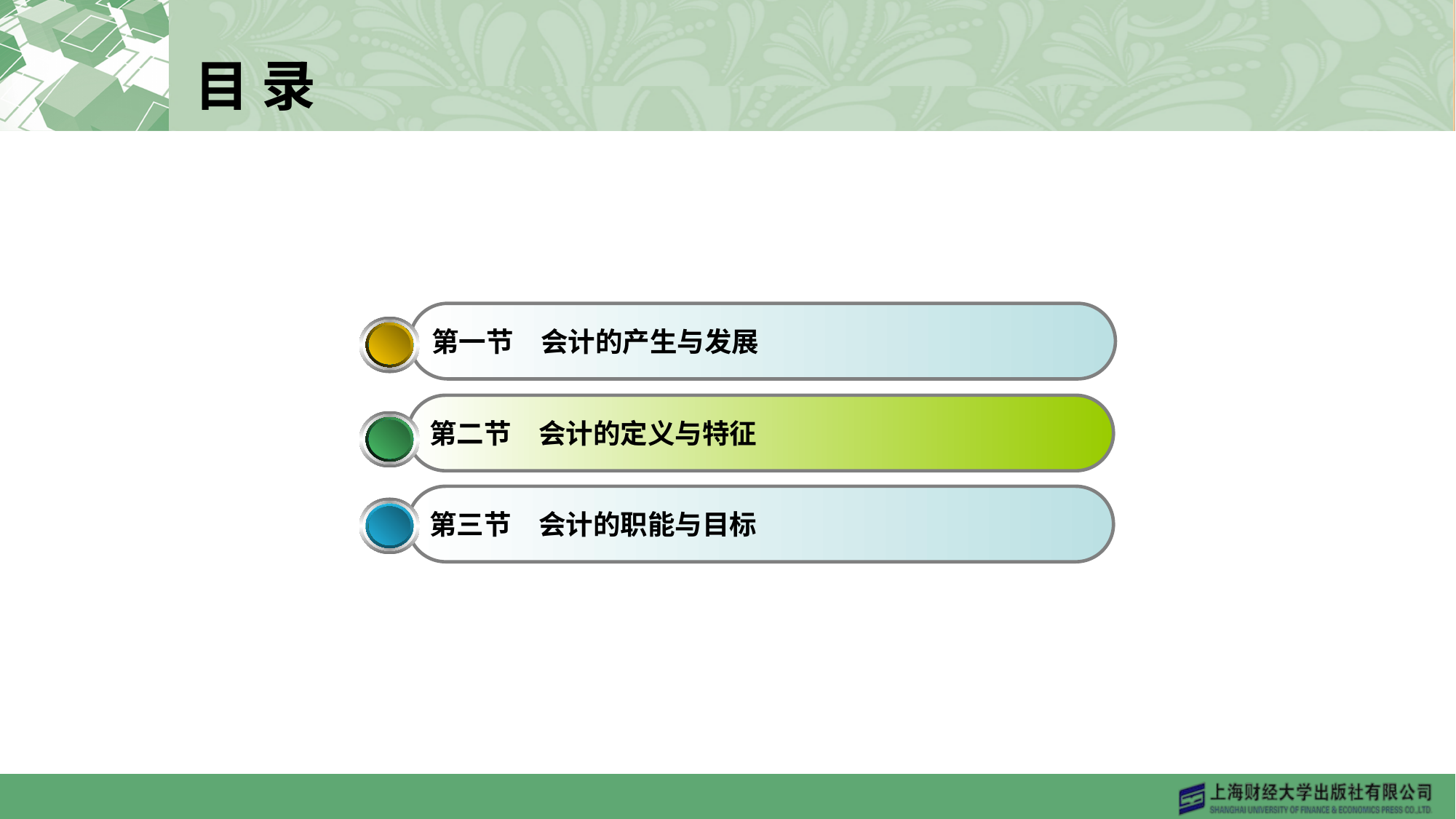

# 目 录
第一节　会计的产生与发展

第二节　会计的定义与特征

第三节　会计的职能与目标